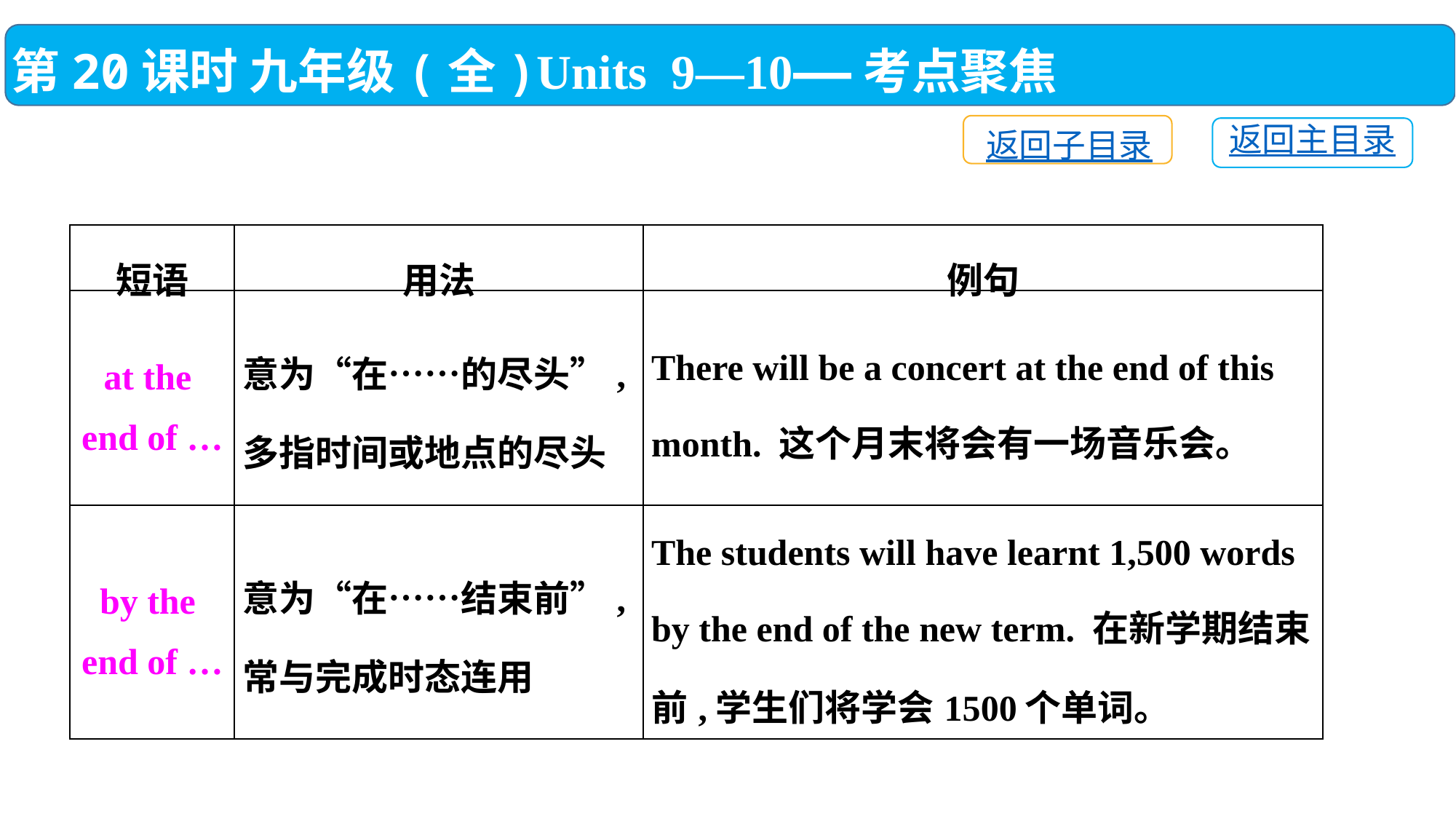

第20课时 九年级(全)Units  9—10——考点聚焦

返回子目录
返回主目录

| 短语 | 用法 | 例句 |
| --- | --- | --- |
| at the end of … | 意为“在……的尽头”,多指时间或地点的尽头 | There will be a concert at the end of this month. 这个月末将会有一场音乐会。 |
| by the end of … | 意为“在……结束前”, 常与完成时态连用 | The students will have learnt 1,500 words by the end of the new term. 在新学期结束前,学生们将学会1500个单词。 |